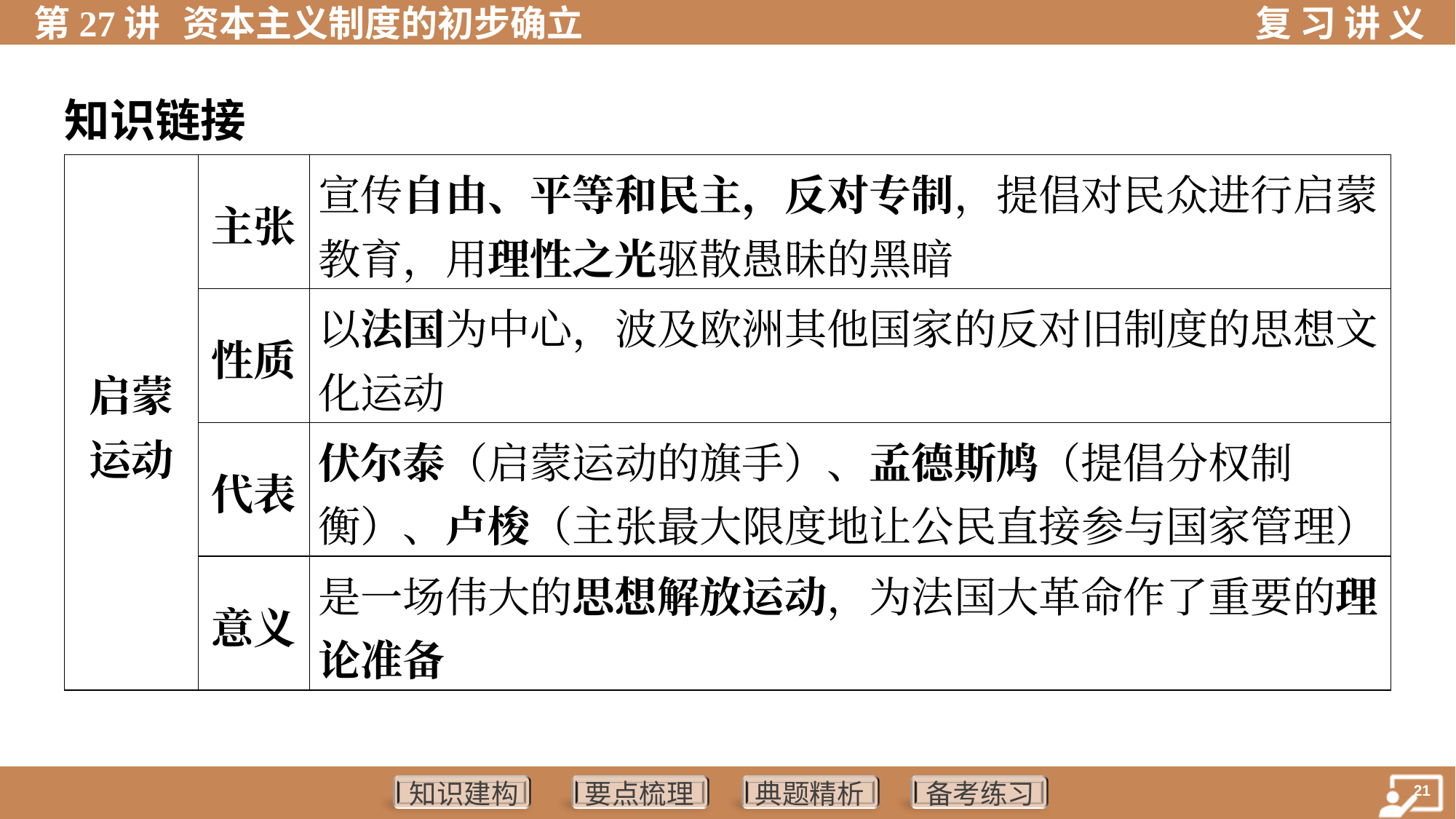

知识链接
| 启蒙 运动 | 主张 | 宣传自由、平等和民主，反对专制，提倡对民众进行启蒙 教育，用理性之光驱散愚昧的黑暗 |  |  |  |
| --- | --- | --- | --- | --- | --- |
|  | 性质 | 以法国为中心，波及欧洲其他国家的反对旧制度的思想文 化运动 |  |  |  |
|  | 代表 | 伏尔泰（启蒙运动的旗手）、孟德斯鸠（提倡分权制 衡）、卢梭（主张最大限度地让公民直接参与国家管理） |  |  |  |
|  | 意义 | 是一场伟大的思想解放运动，为法国大革命作了重要的理 论准备 |  |  |  |